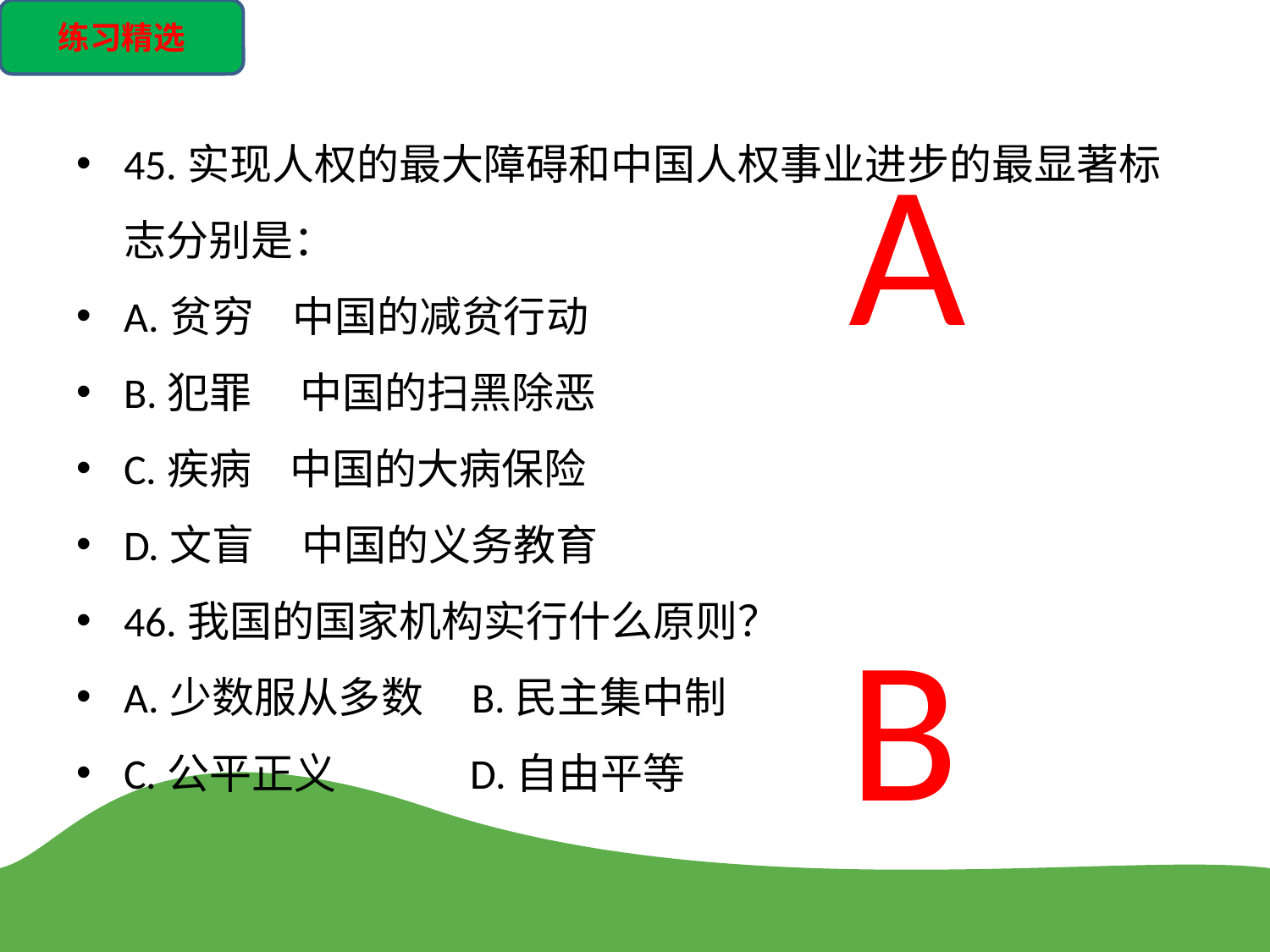

练习精选
45.实现人权的最大障碍和中国人权事业进步的最显著标志分别是：
A.贫穷    中国的减贫行动
B.犯罪     中国的扫黑除恶
C.疾病    中国的大病保险
D.文盲     中国的义务教育
46.我国的国家机构实行什么原则？
A.少数服从多数    B.民主集中制
C.公平正义             D.自由平等

A
B